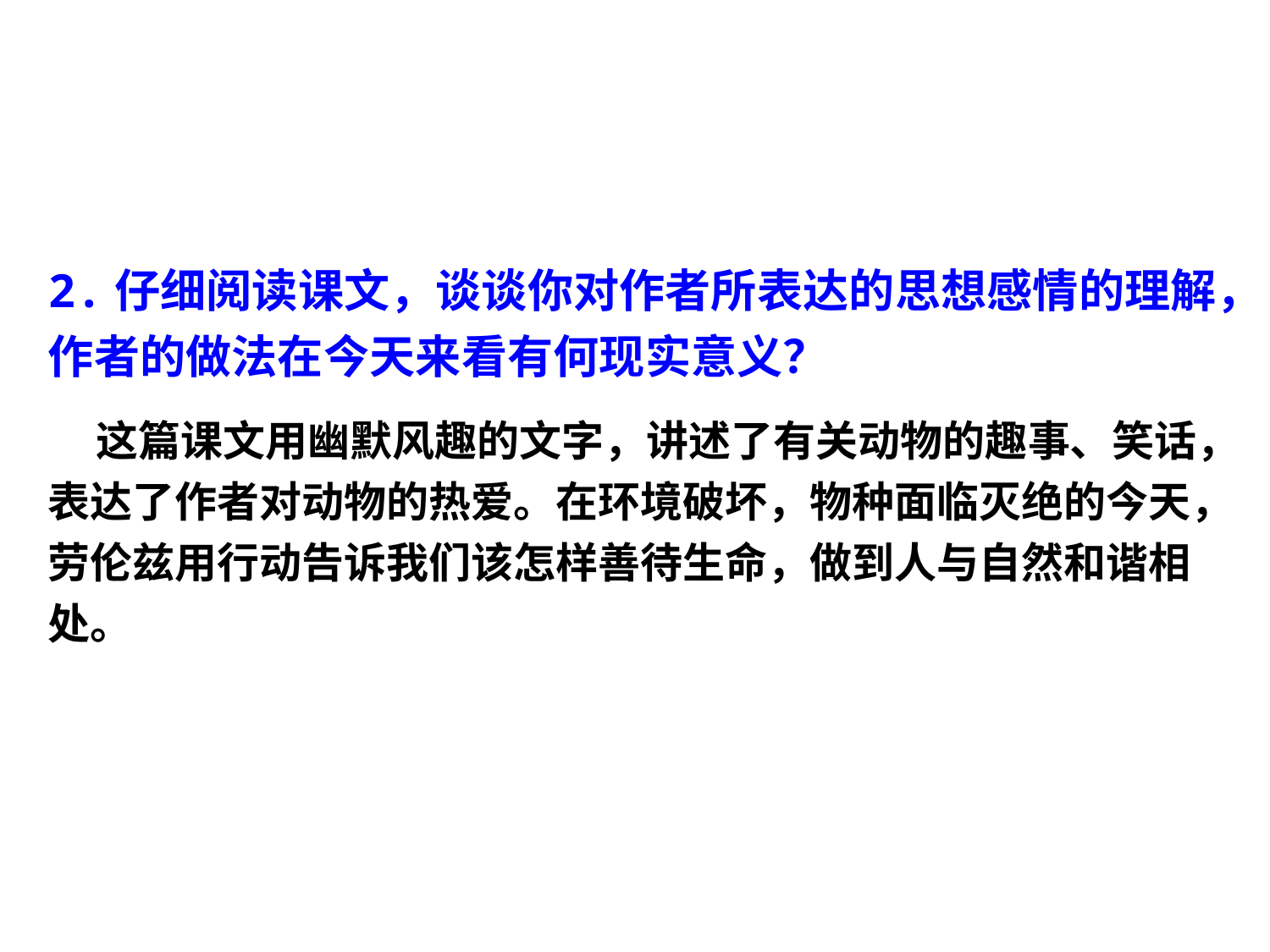

2.仔细阅读课文，谈谈你对作者所表达的思想感情的理解，作者的做法在今天来看有何现实意义？
    这篇课文用幽默风趣的文字，讲述了有关动物的趣事、笑话，表达了作者对动物的热爱。在环境破坏，物种面临灭绝的今天，劳伦兹用行动告诉我们该怎样善待生命，做到人与自然和谐相处。